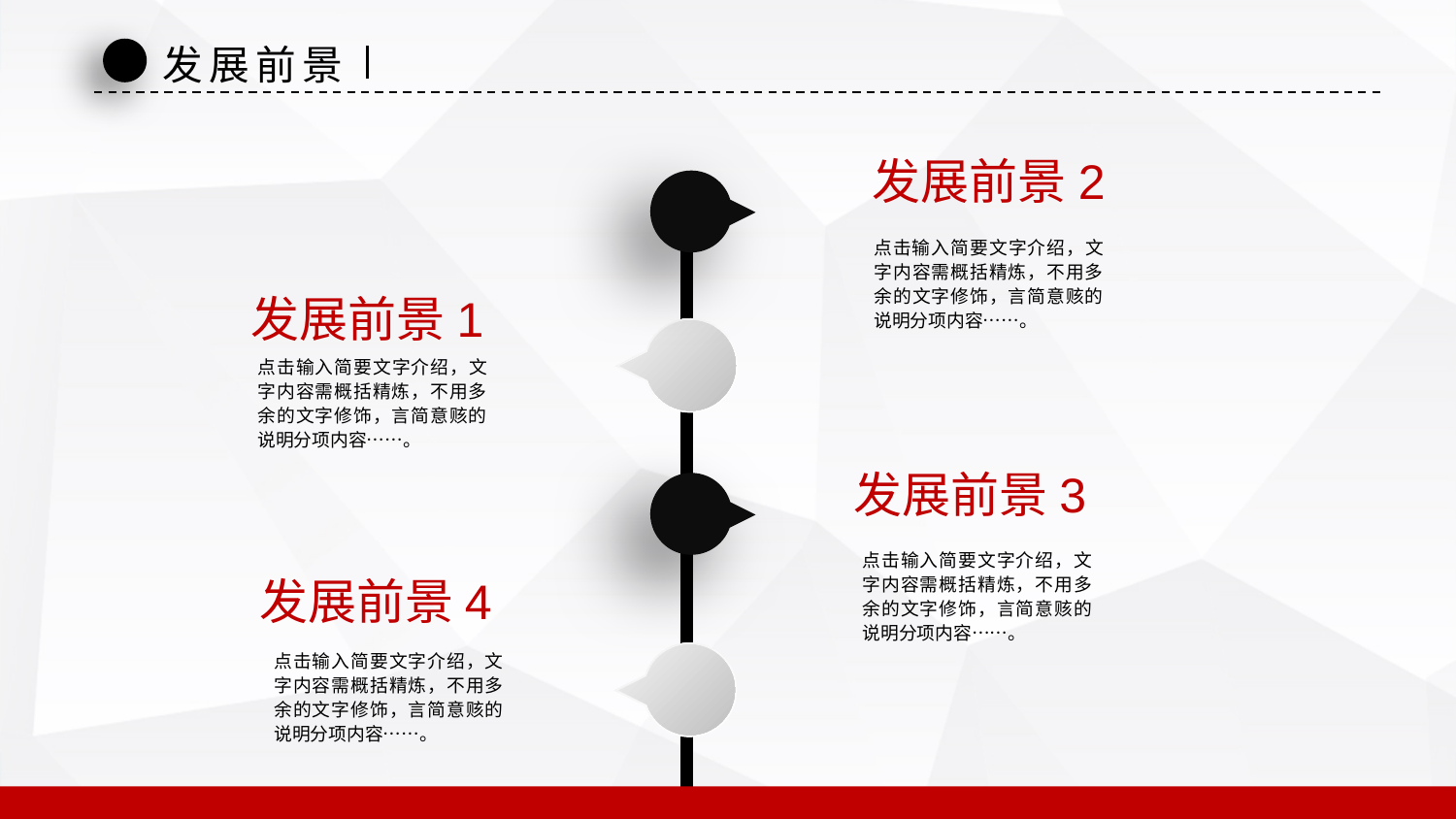

发展前景

发展前景2

点击输入简要文字介绍，文字内容需概括精炼，不用多余的文字修饰，言简意赅的说明分项内容……。
发展前景1

点击输入简要文字介绍，文字内容需概括精炼，不用多余的文字修饰，言简意赅的说明分项内容……。
发展前景3

点击输入简要文字介绍，文字内容需概括精炼，不用多余的文字修饰，言简意赅的说明分项内容……。
发展前景4

点击输入简要文字介绍，文字内容需概括精炼，不用多余的文字修饰，言简意赅的说明分项内容……。

延时符